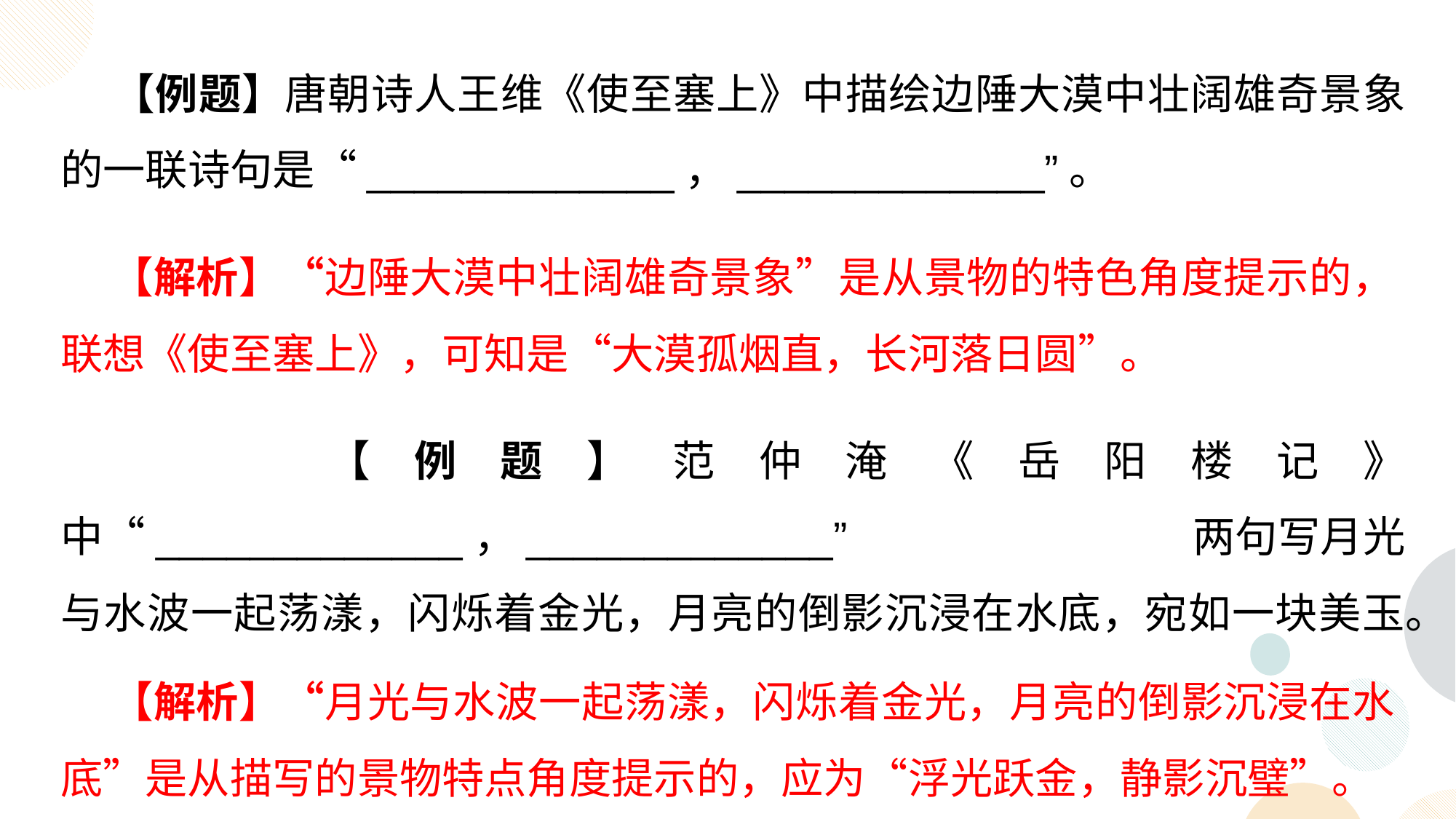

【例题】唐朝诗人王维《使至塞上》中描绘边陲大漠中壮阔雄奇景象的一联诗句是“_____________，_____________”。
    【解析】“边陲大漠中壮阔雄奇景象”是从景物的特色角度提示的，联想《使至塞上》，可知是“大漠孤烟直，长河落日圆”。
    【例题】范仲淹《岳阳楼记》中“_____________，_____________”                            两句写月光与水波一起荡漾，闪烁着金光，月亮的倒影沉浸在水底，宛如一块美玉。

    【解析】“月光与水波一起荡漾，闪烁着金光，月亮的倒影沉浸在水底”是从描写的景物特点角度提示的，应为“浮光跃金，静影沉璧”。